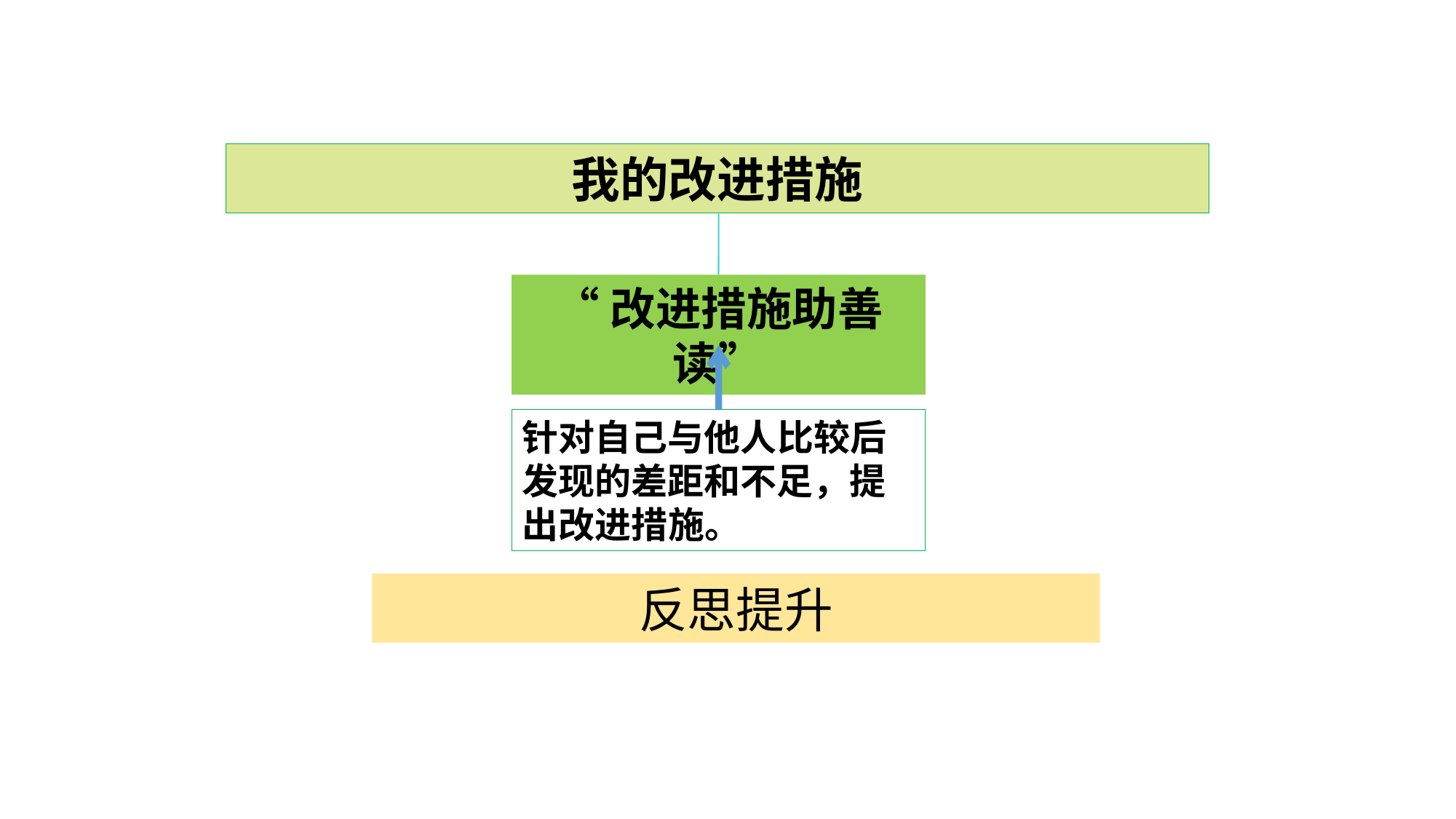

我的改进措施
“改进措施助善读”
针对自己与他人比较后发现的差距和不足，提出改进措施。
反思提升